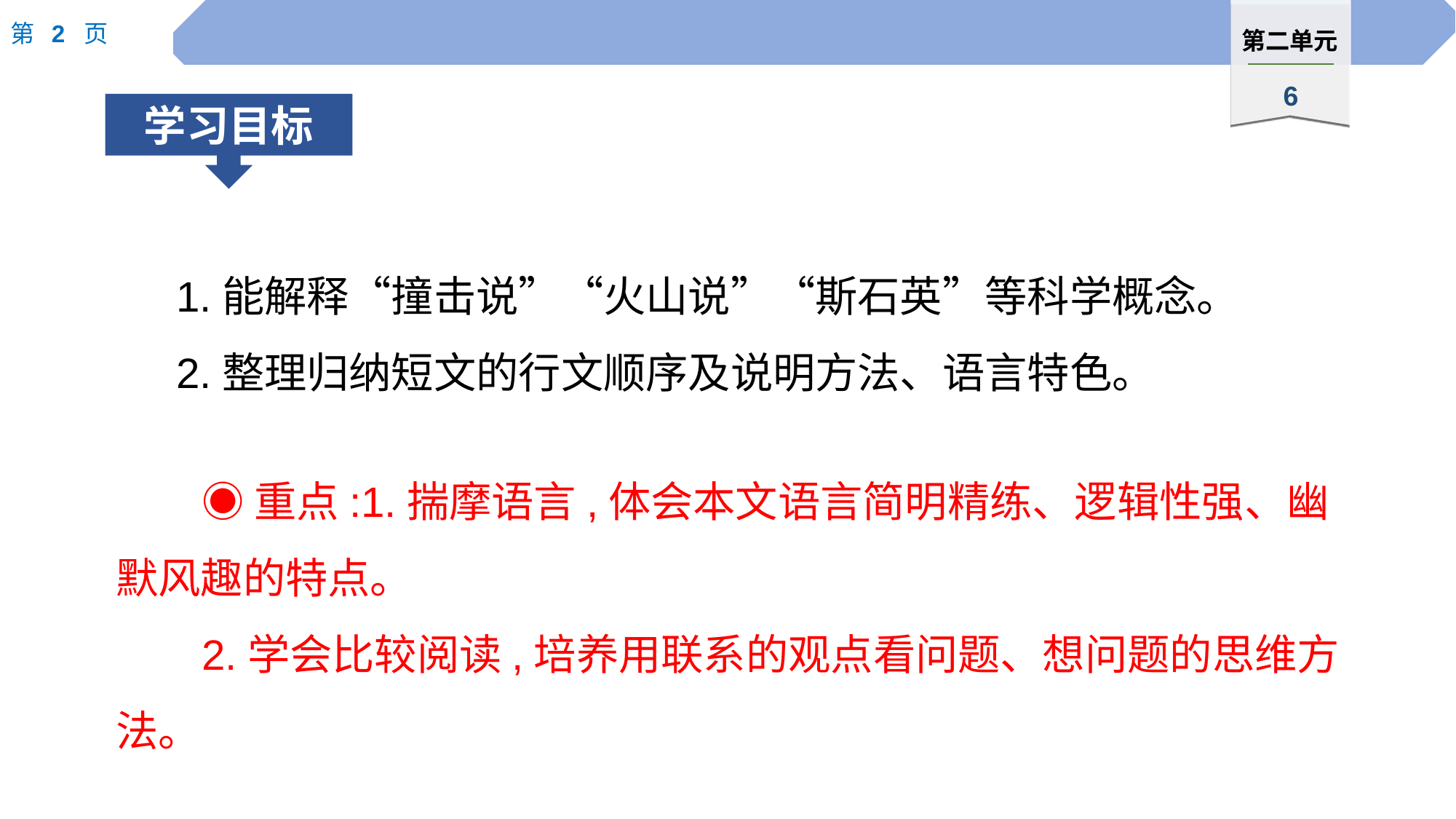

1.能解释“撞击说”“火山说”“斯石英”等科学概念。
2.整理归纳短文的行文顺序及说明方法、语言特色。

◉重点:1.揣摩语言,体会本文语言简明精练、逻辑性强、幽默风趣的特点。
2.学会比较阅读,培养用联系的观点看问题、想问题的思维方法。